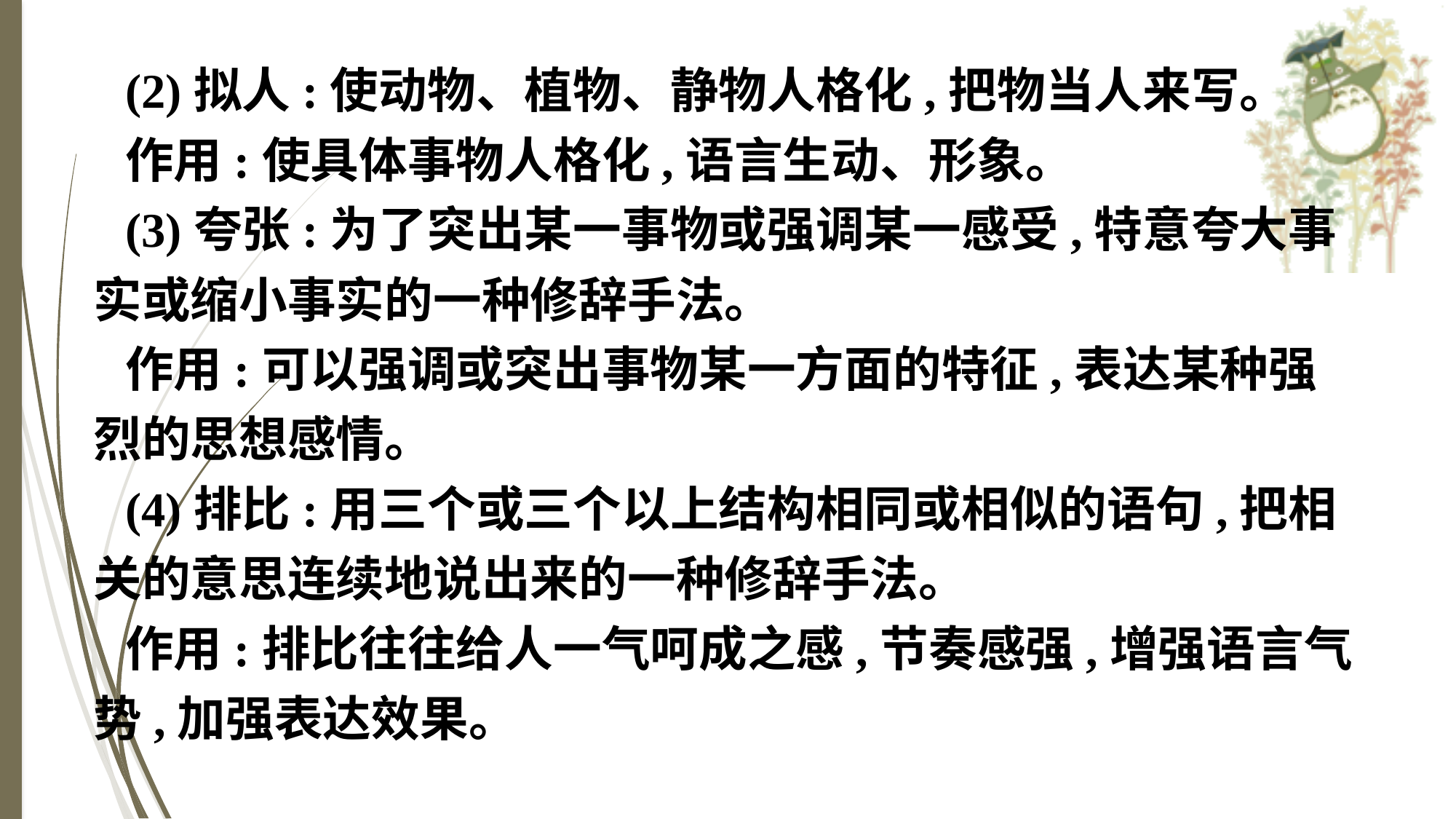

(2)拟人:使动物、植物、静物人格化,把物当人来写。
作用:使具体事物人格化,语言生动、形象。
(3)夸张:为了突出某一事物或强调某一感受,特意夸大事实或缩小事实的一种修辞手法。
作用:可以强调或突出事物某一方面的特征,表达某种强烈的思想感情。
(4)排比:用三个或三个以上结构相同或相似的语句,把相关的意思连续地说出来的一种修辞手法。
作用:排比往往给人一气呵成之感,节奏感强,增强语言气势,加强表达效果。